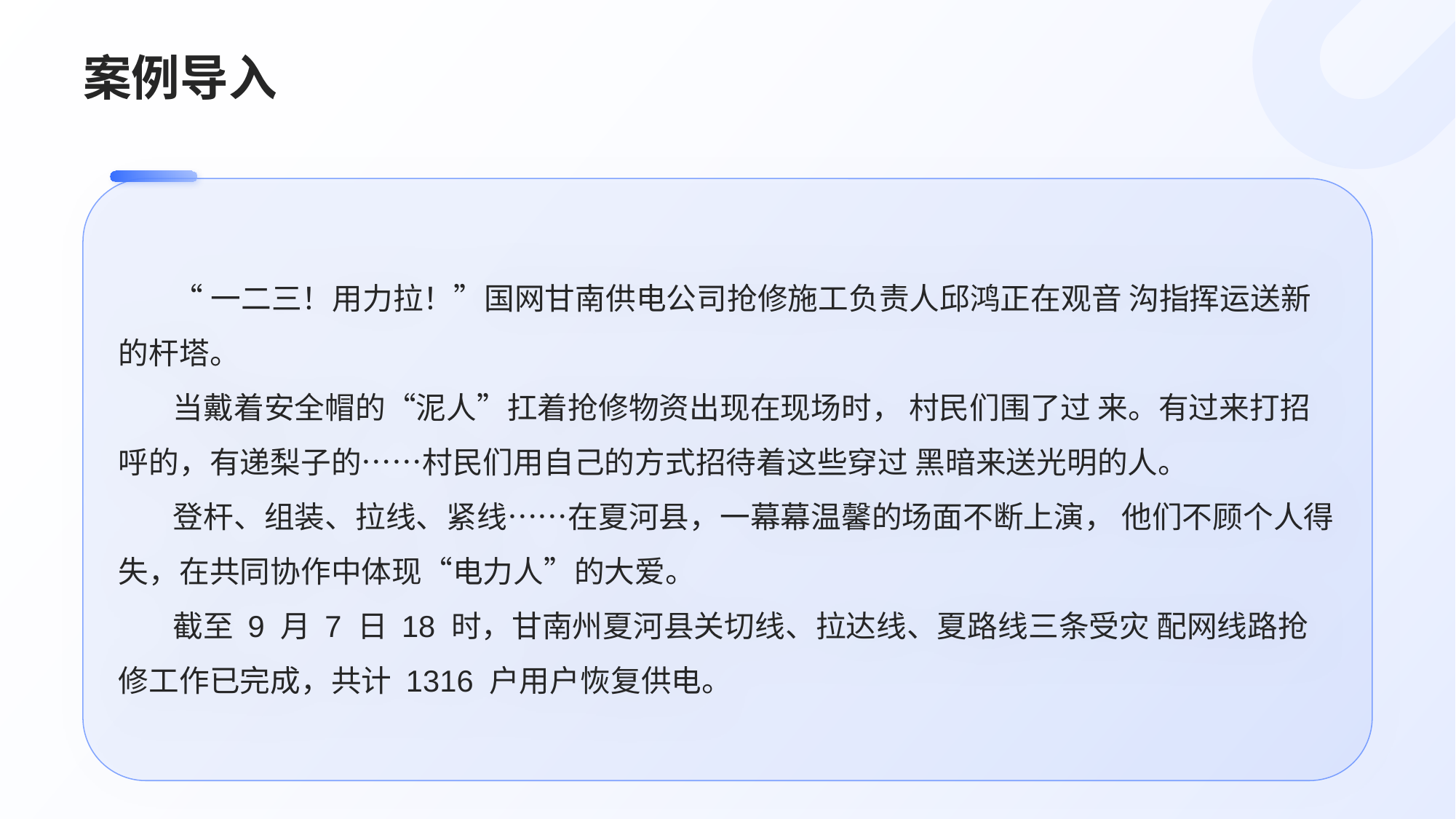

# 案例导入

“一二三！用力拉！”国网甘南供电公司抢修施工负责人邱鸿正在观音 沟指挥运送新的杆塔。
当戴着安全帽的“泥人”扛着抢修物资出现在现场时， 村民们围了过 来。有过来打招呼的，有递梨子的……村民们用自己的方式招待着这些穿过 黑暗来送光明的人。
登杆、组装、拉线、紧线……在夏河县，一幕幕温馨的场面不断上演， 他们不顾个人得失，在共同协作中体现“电力人”的大爱。
截至 9 月 7 日 18 时，甘南州夏河县关切线、拉达线、夏路线三条受灾 配网线路抢修工作已完成，共计 1316 户用户恢复供电。